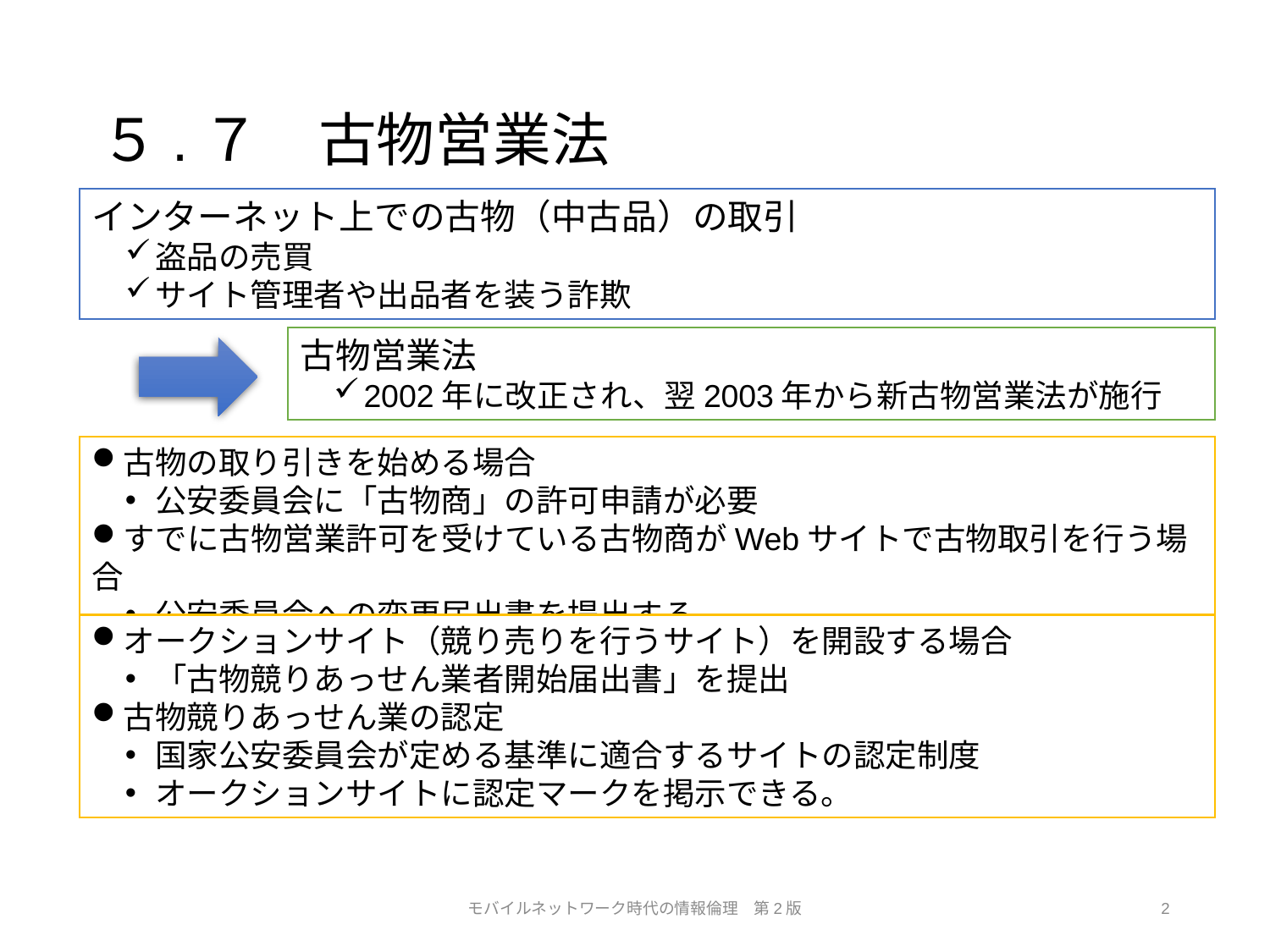

# ５.７　古物営業法
インターネット上での古物（中古品）の取引
盗品の売買
サイト管理者や出品者を装う詐欺
古物営業法
2002年に改正され、翌2003年から新古物営業法が施行

古物の取り引きを始める場合
公安委員会に「古物商」の許可申請が必要
すでに古物営業許可を受けている古物商がWebサイトで古物取引を行う場合
公安委員会への変更届出書を提出する。
オークションサイト（競り売りを行うサイト）を開設する場合
「古物競りあっせん業者開始届出書」を提出
古物競りあっせん業の認定
国家公安委員会が定める基準に適合するサイトの認定制度
オークションサイトに認定マークを掲示できる。
モバイルネットワーク時代の情報倫理　第2版
2